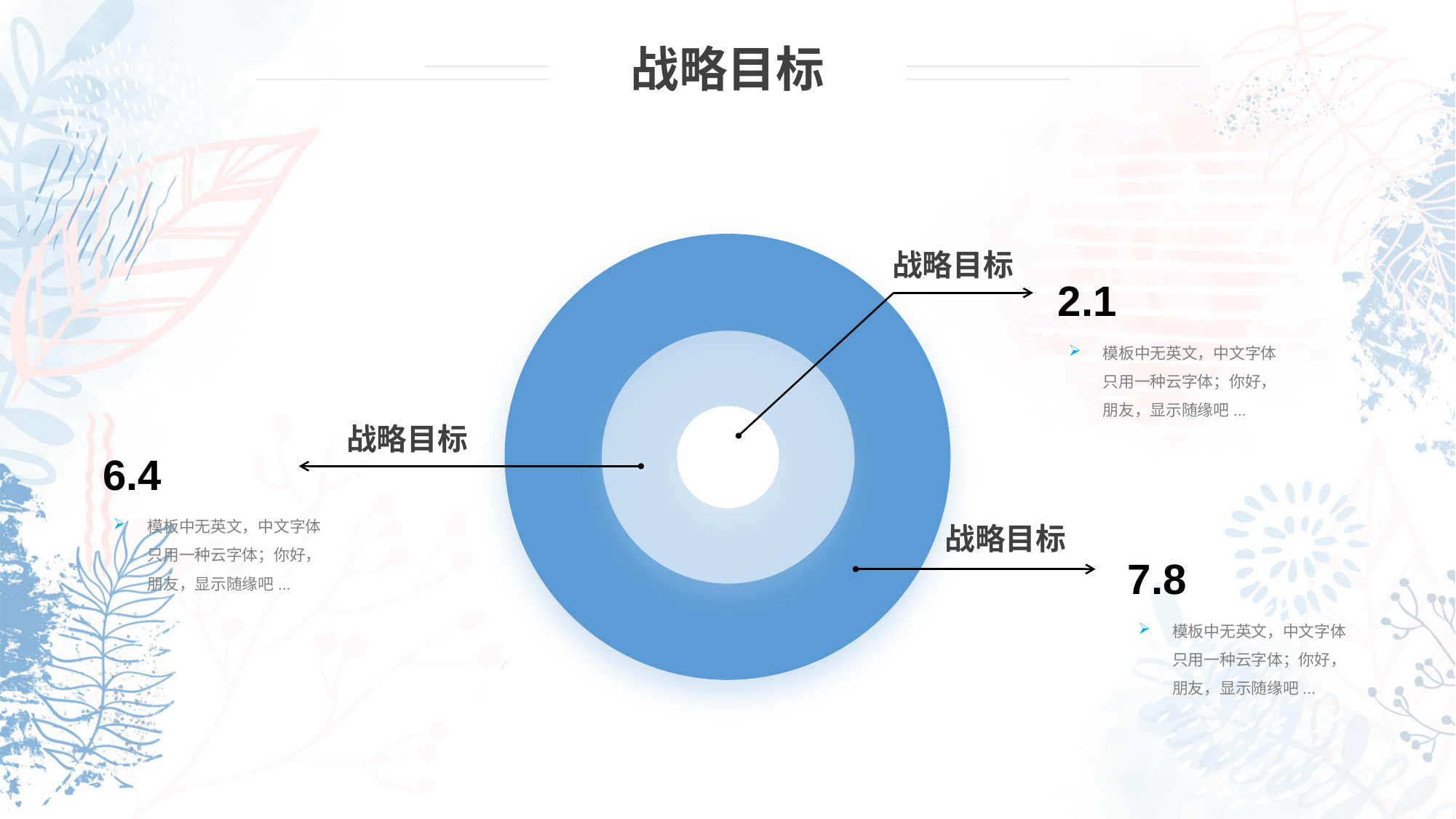

战略目标

战略目标
2.1
模板中无英文，中文字体只用一种云字体；你好，朋友，显示随缘吧...

战略目标
6.4
模板中无英文，中文字体只用一种云字体；你好，朋友，显示随缘吧...
战略目标
7.8
模板中无英文，中文字体只用一种云字体；你好，朋友，显示随缘吧...
4